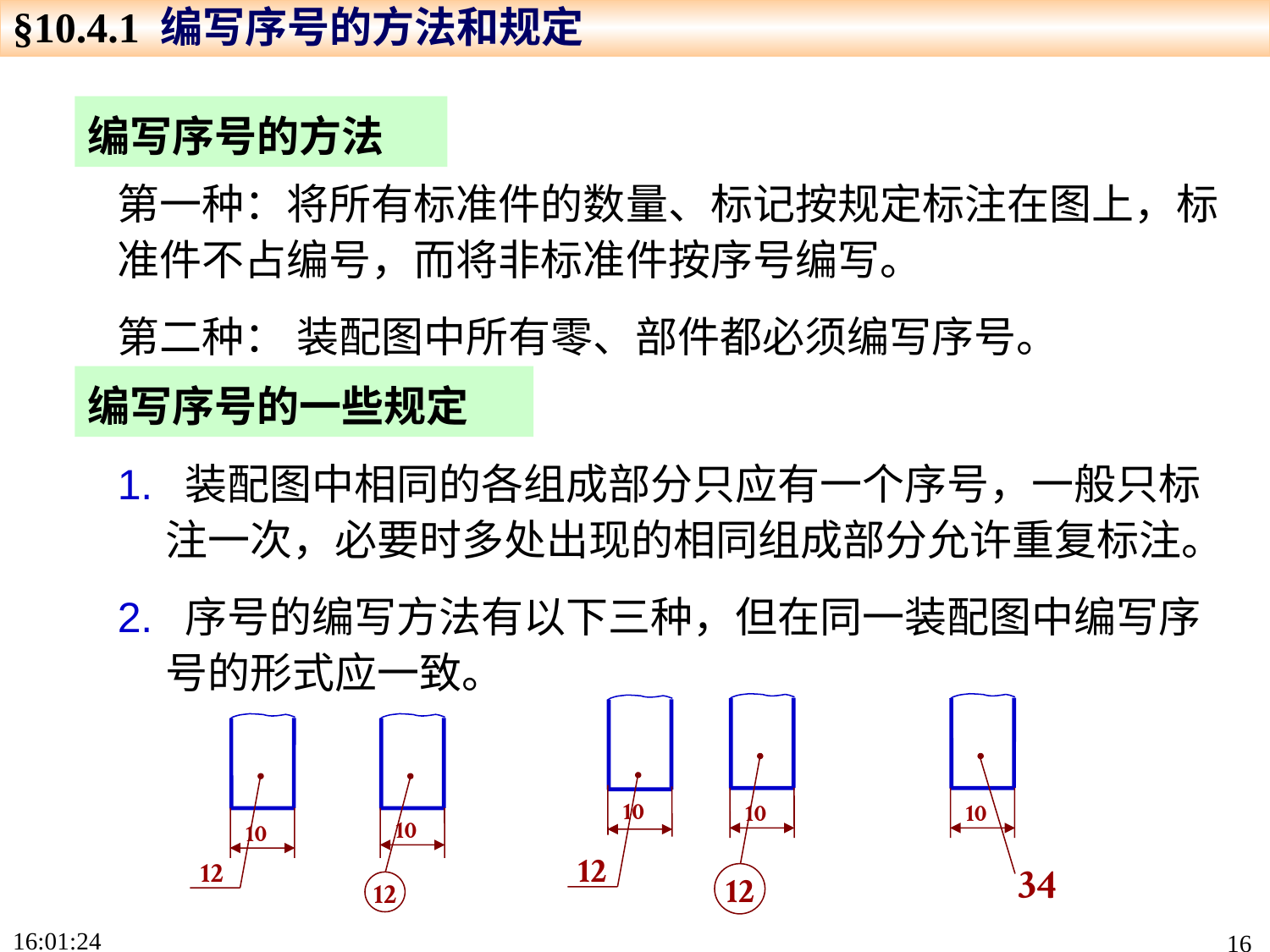

§10.4.1 编写序号的方法和规定
编写序号的方法
第一种：将所有标准件的数量、标记按规定标注在图上，标准件不占编号，而将非标准件按序号编写。
第二种： 装配图中所有零、部件都必须编写序号。
编写序号的一些规定
 装配图中相同的各组成部分只应有一个序号，一般只标注一次，必要时多处出现的相同组成部分允许重复标注。
 序号的编写方法有以下三种，但在同一装配图中编写序号的形式应一致。

10
10

12
12

10

34

10

12

10

12
16:01:24
16